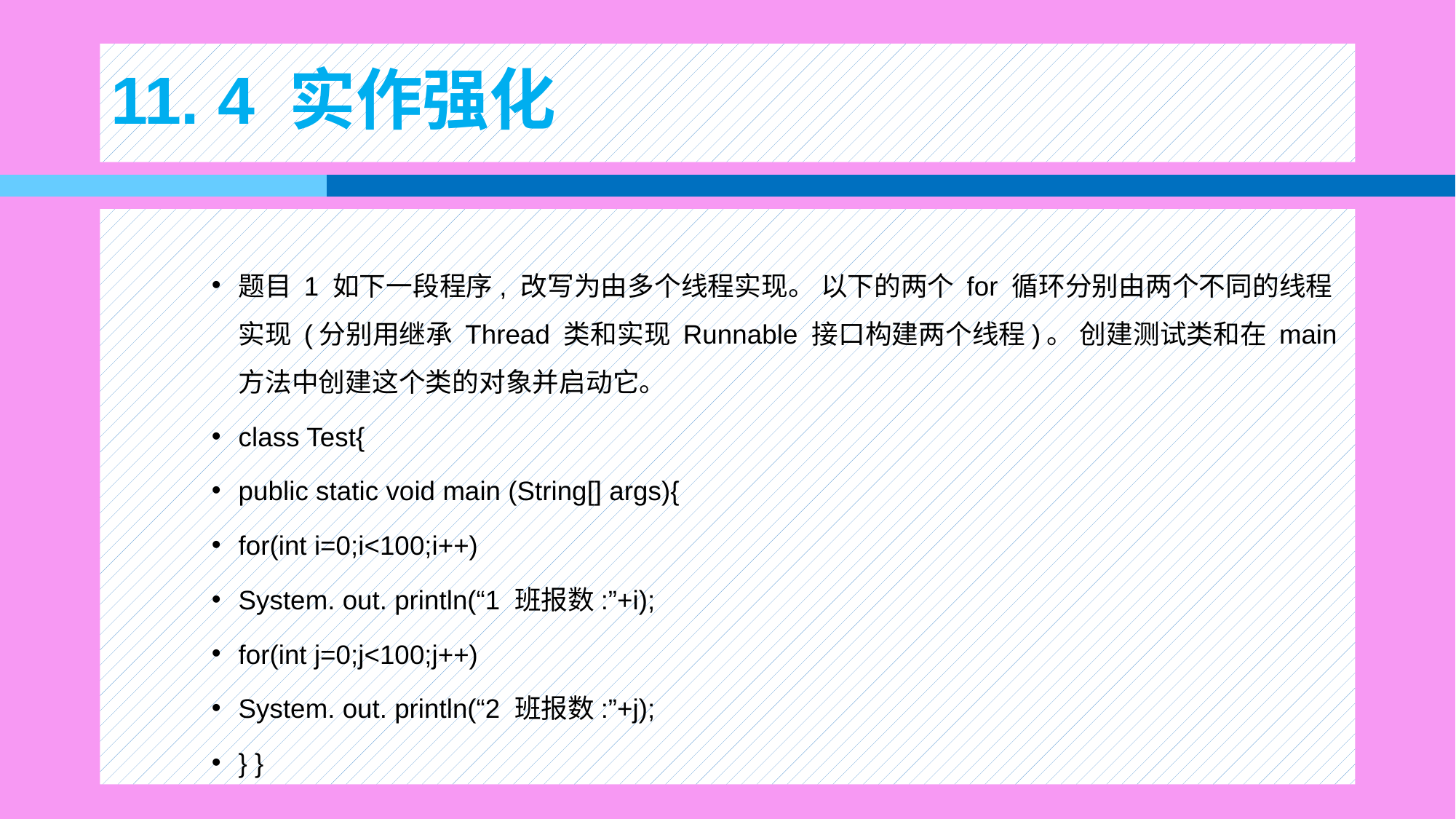

# 11. 4 实作强化

题目 1 如下一段程序, 改写为由多个线程实现。 以下的两个 for 循环分别由两个不同的线程实现 (分别用继承 Thread 类和实现 Runnable 接口构建两个线程)。 创建测试类和在 main 方法中创建这个类的对象并启动它。
class Test{
public static void main (String[] args){
for(int i=0;i<100;i++)
System. out. println(“1 班报数:”+i);
for(int j=0;j<100;j++)
System. out. println(“2 班报数:”+j);
} }